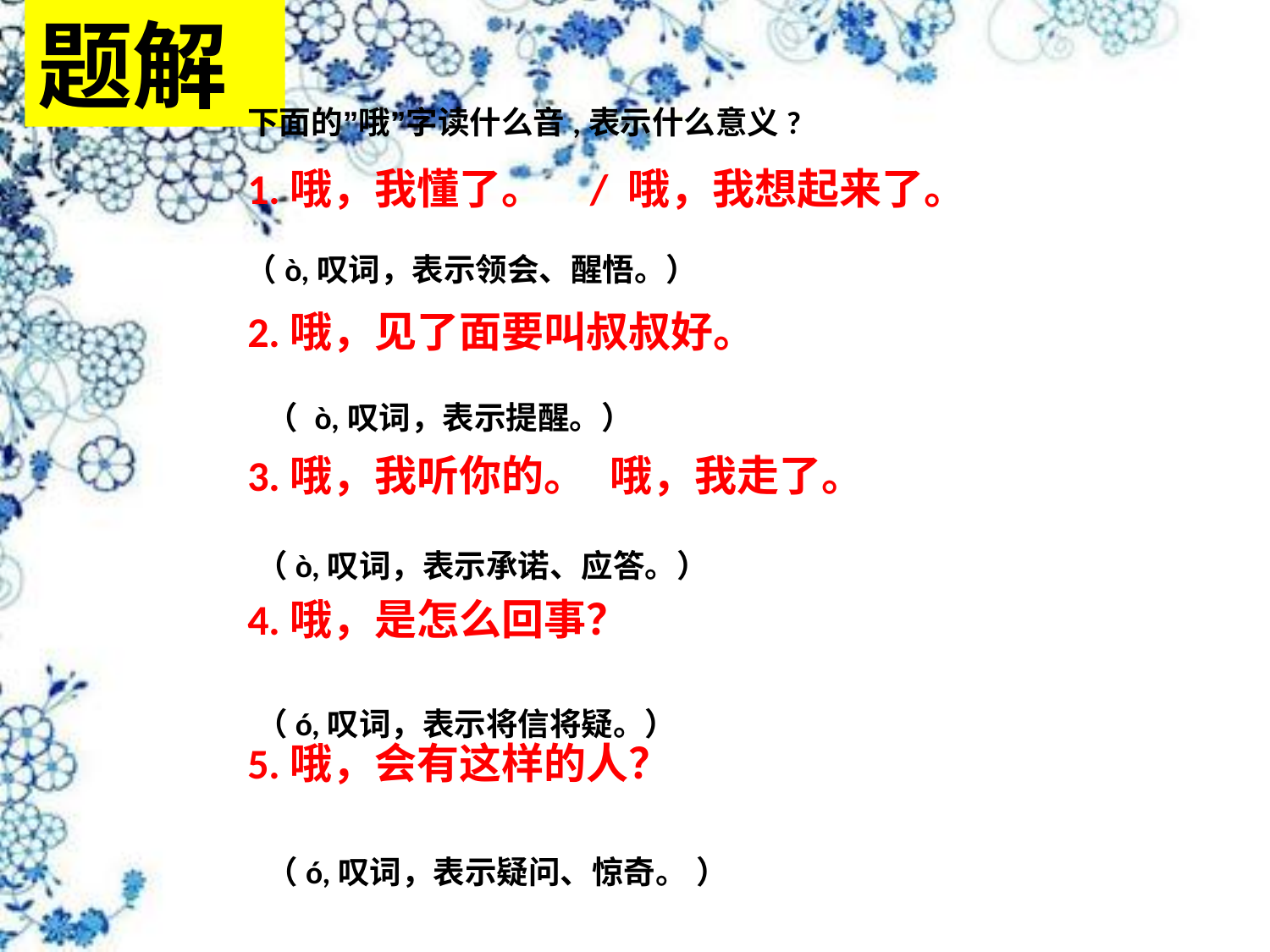

题解
下面的”哦”字读什么音,表示什么意义?
1.哦，我懂了。   / 哦，我想起来了。

2.哦，见了面要叫叔叔好。

3.哦，我听你的。  哦，我走了。

4.哦，是怎么回事？

5.哦，会有这样的人？
（ò,叹词，表示领会、醒悟。）
（ ò,叹词，表示提醒。）
（ò,叹词，表示承诺、应答。）
（ó,叹词，表示将信将疑。）
（ó,叹词，表示疑问、惊奇。 ）